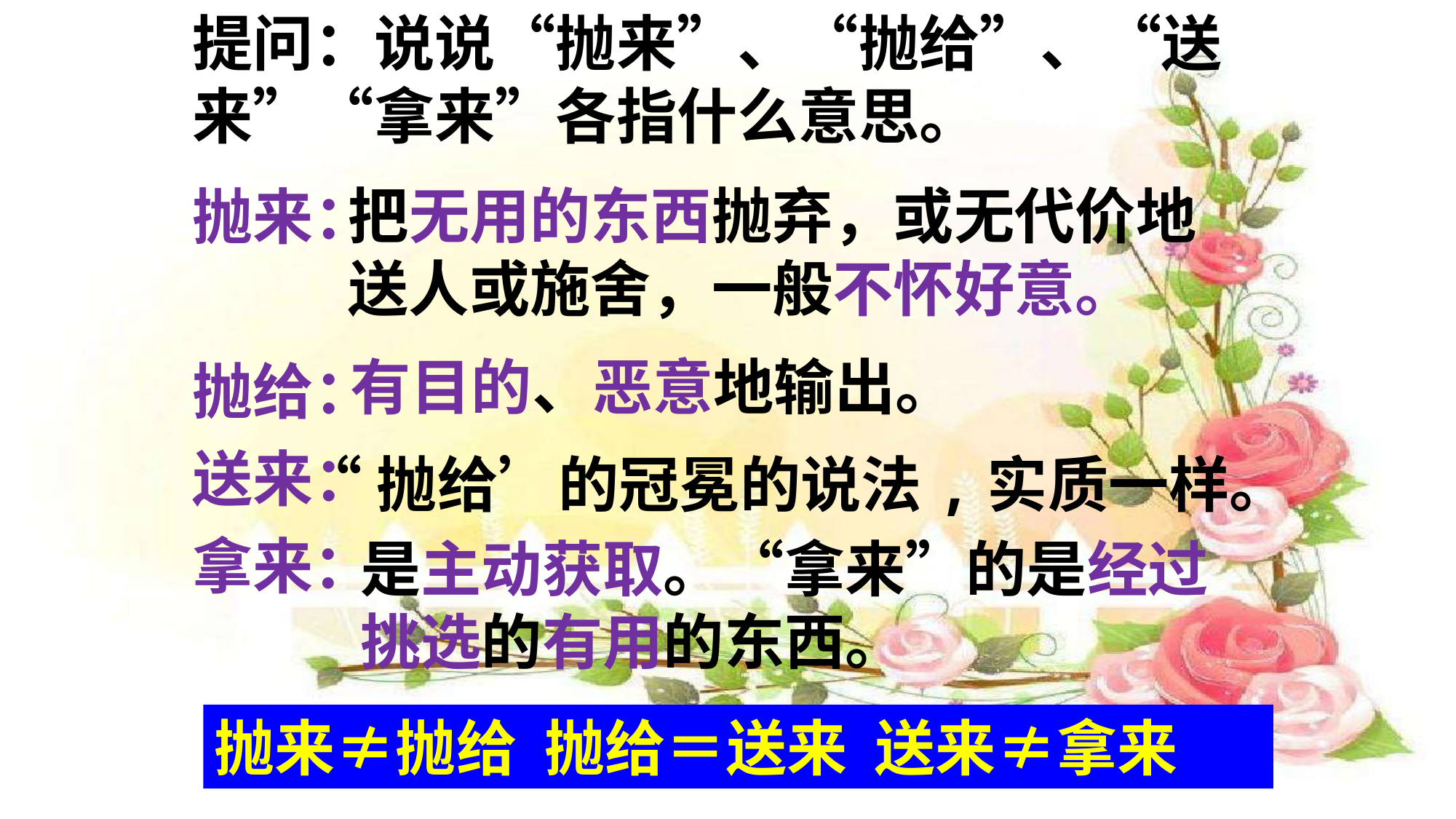

提问：说说“抛来”、“抛给”、“送来”“拿来”各指什么意思。
抛来：

抛给：
送来：
拿来：

把无用的东西抛弃，或无代价地送人或施舍，一般不怀好意。
有目的、恶意地输出。
“抛给’的冠冕的说法,实质一样。
是主动获取。“拿来”的是经过挑选的有用的东西。
抛来≠抛给  抛给＝送来  送来≠拿来